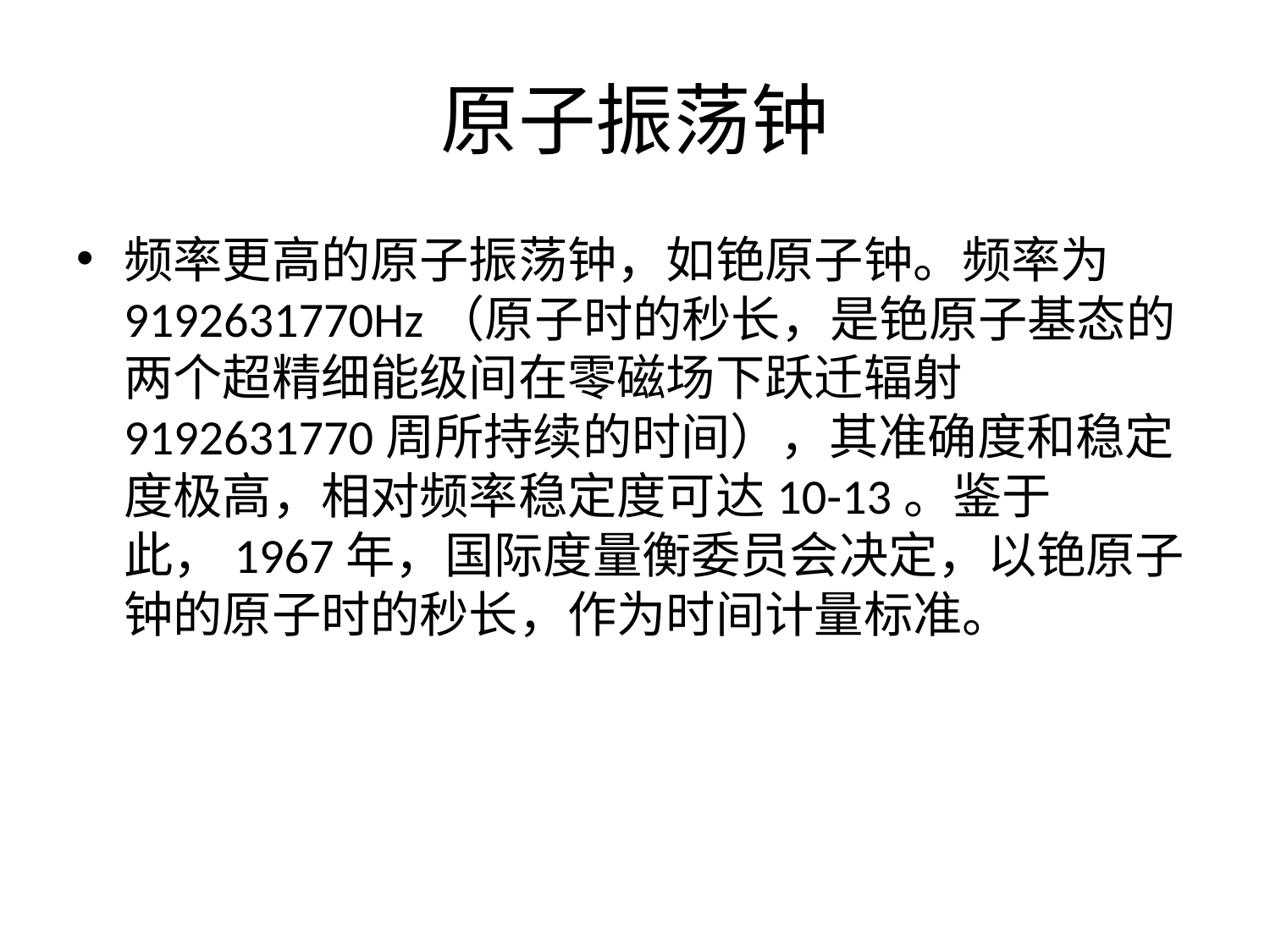

# 原子振荡钟
频率更高的原子振荡钟，如铯原子钟。频率为9192631770Hz（原子时的秒长，是铯原子基态的两个超精细能级间在零磁场下跃迁辐射9192631770周所持续的时间），其准确度和稳定度极高，相对频率稳定度可达10-13。鉴于此，1967年，国际度量衡委员会决定，以铯原子钟的原子时的秒长，作为时间计量标准。